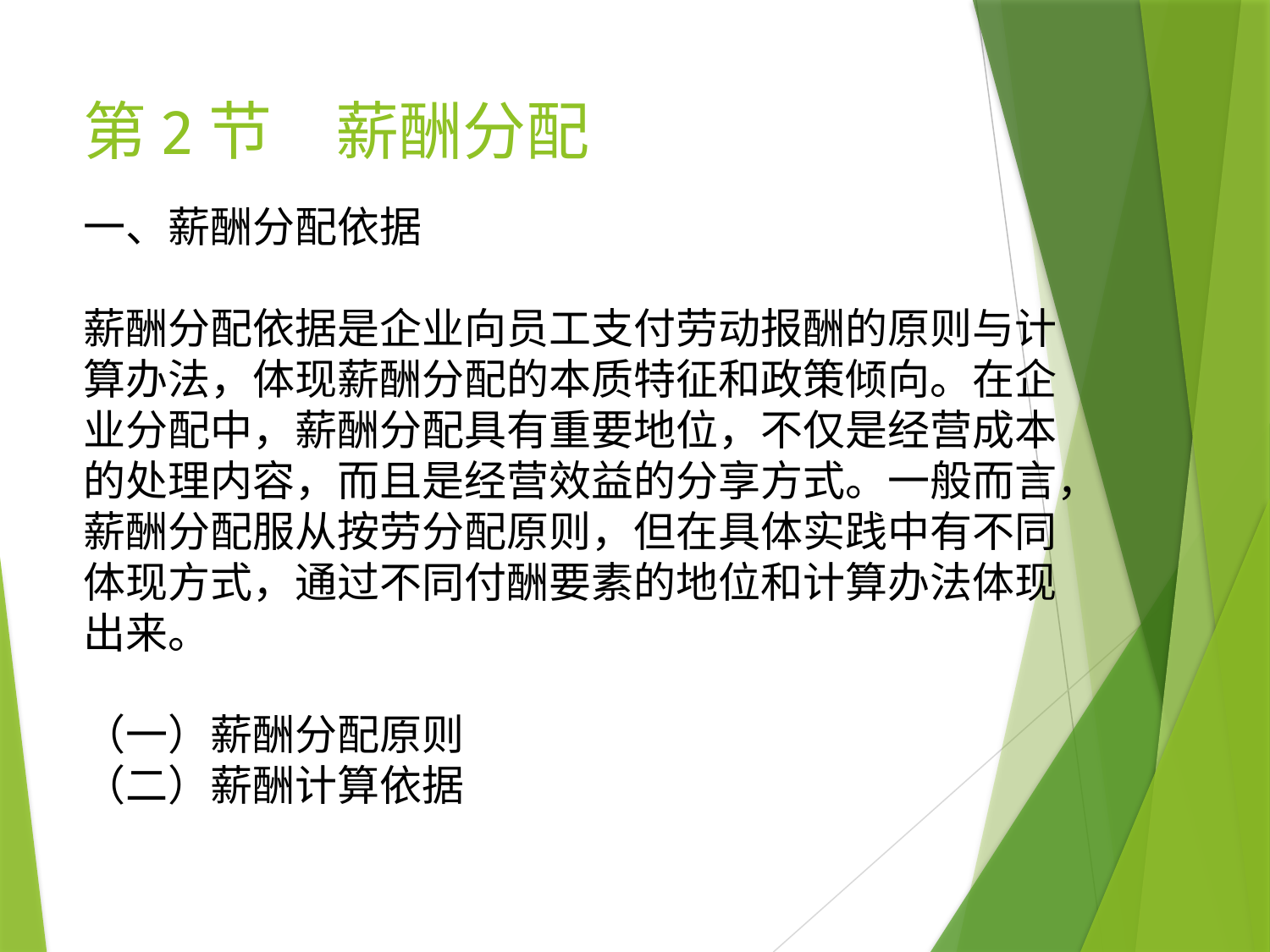

# 第2节　薪酬分配
一、薪酬分配依据

薪酬分配依据是企业向员工支付劳动报酬的原则与计算办法，体现薪酬分配的本质特征和政策倾向。在企业分配中，薪酬分配具有重要地位，不仅是经营成本的处理内容，而且是经营效益的分享方式。一般而言，薪酬分配服从按劳分配原则，但在具体实践中有不同体现方式，通过不同付酬要素的地位和计算办法体现出来。

（一）薪酬分配原则
（二）薪酬计算依据